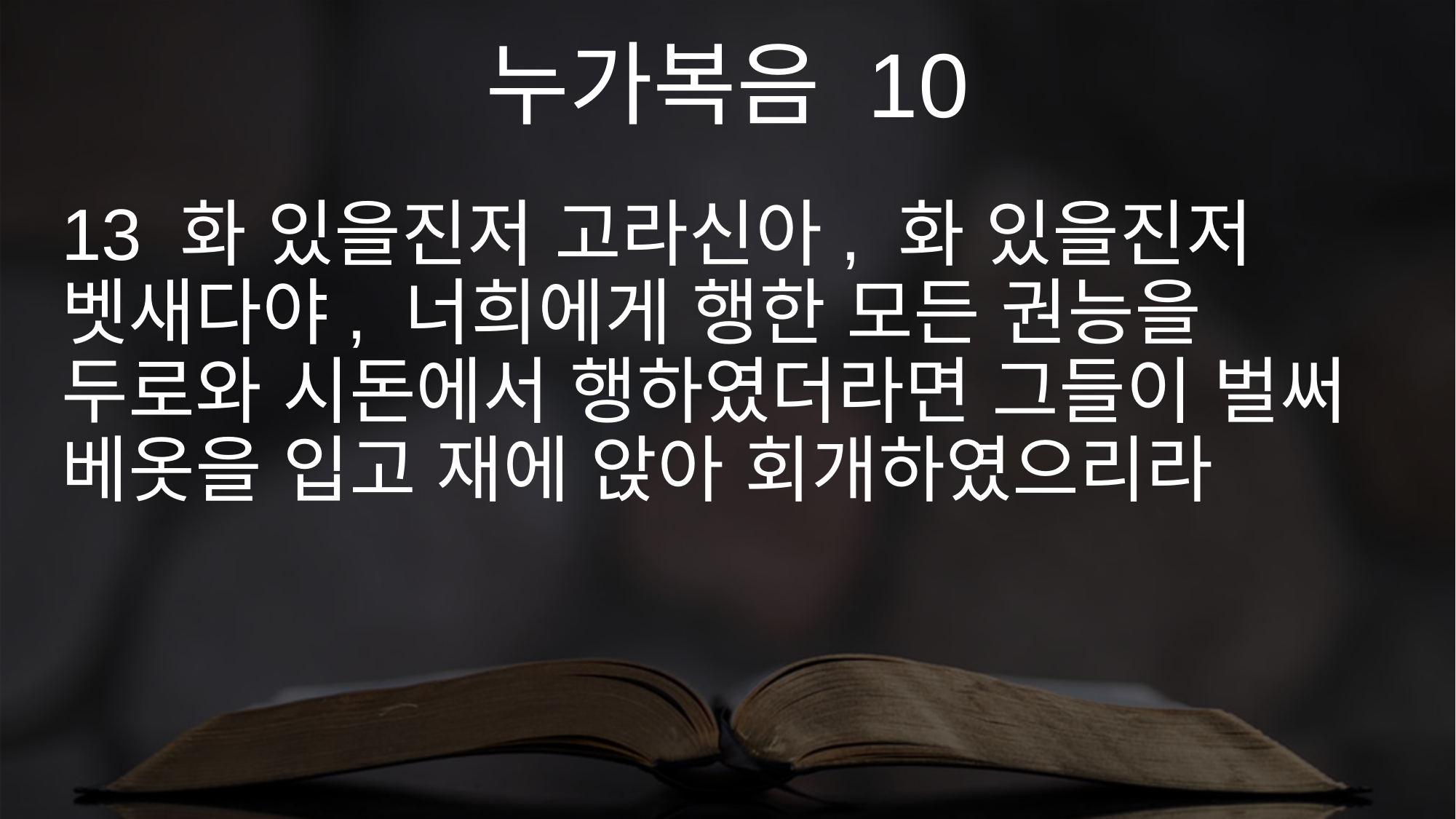

누가복음 10
13 화 있을진저 고라신아, 화 있을진저 벳새다야, 너희에게 행한 모든 권능을 두로와 시돈에서 행하였더라면 그들이 벌써 베옷을 입고 재에 앉아 회개하였으리라